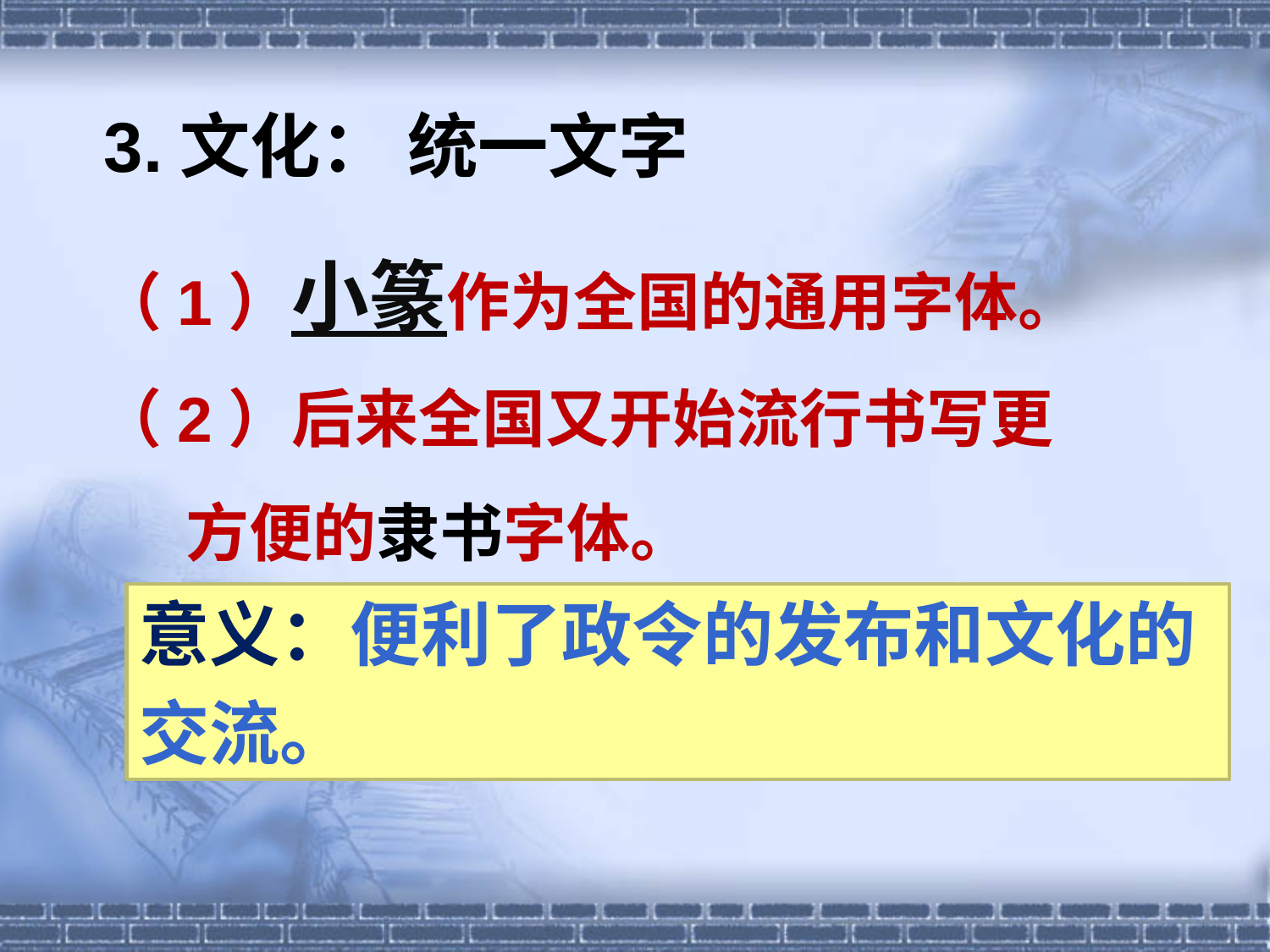

3.文化： 统一文字
（1）小篆作为全国的通用字体。
（2）后来全国又开始流行书写更
     方便的隶书字体。
意义：便利了政令的发布和文化的
交流。